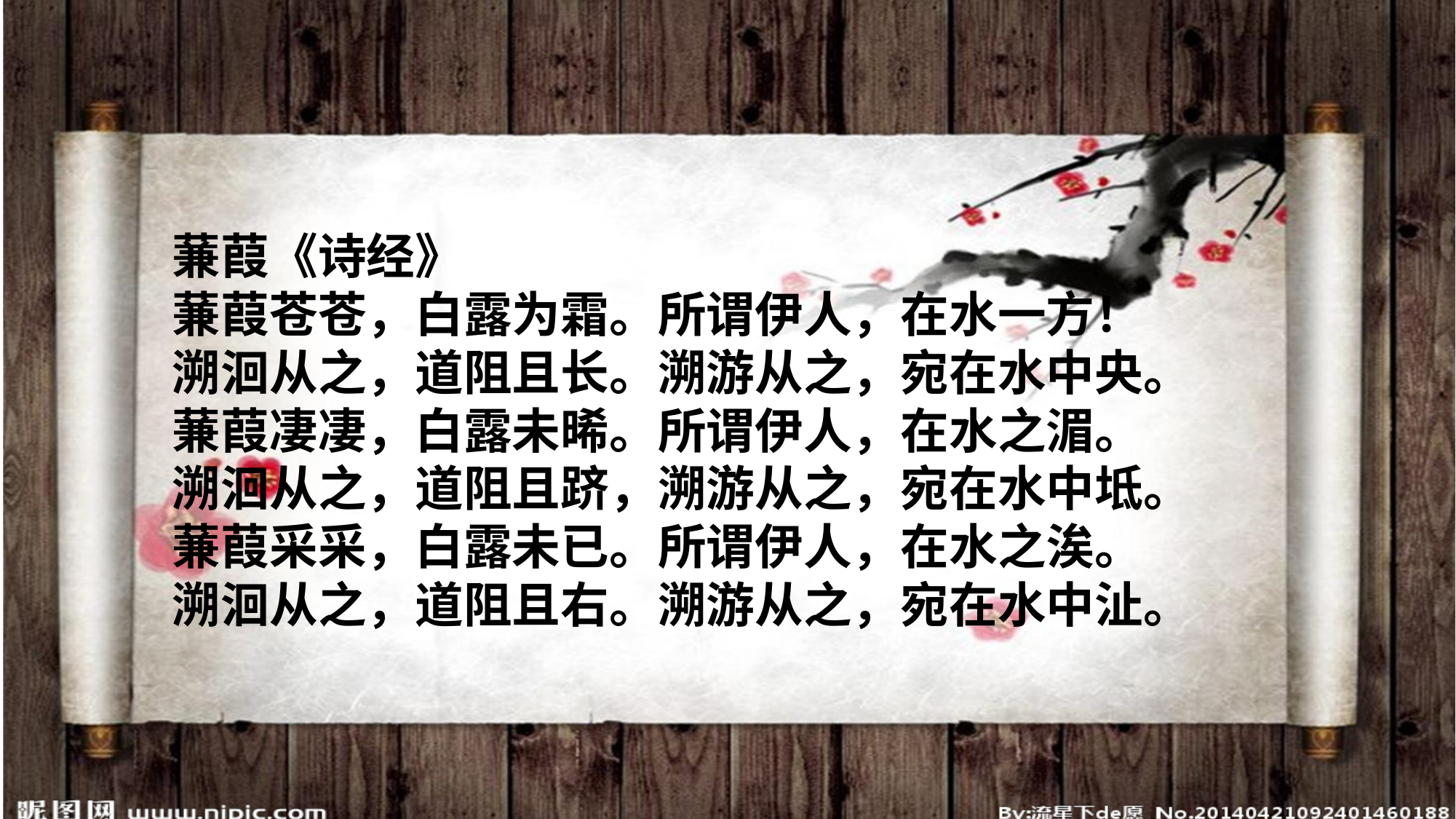

蒹葭《诗经》
蒹葭苍苍，白露为霜。所谓伊人，在水一方！
溯洄从之，道阻且长。溯游从之，宛在水中央。
蒹葭凄凄，白露未晞。所谓伊人，在水之湄。
溯洄从之，道阻且跻，溯游从之，宛在水中坻。
蒹葭采采，白露未已。所谓伊人，在水之涘。
溯洄从之，道阻且右。溯游从之，宛在水中沚。